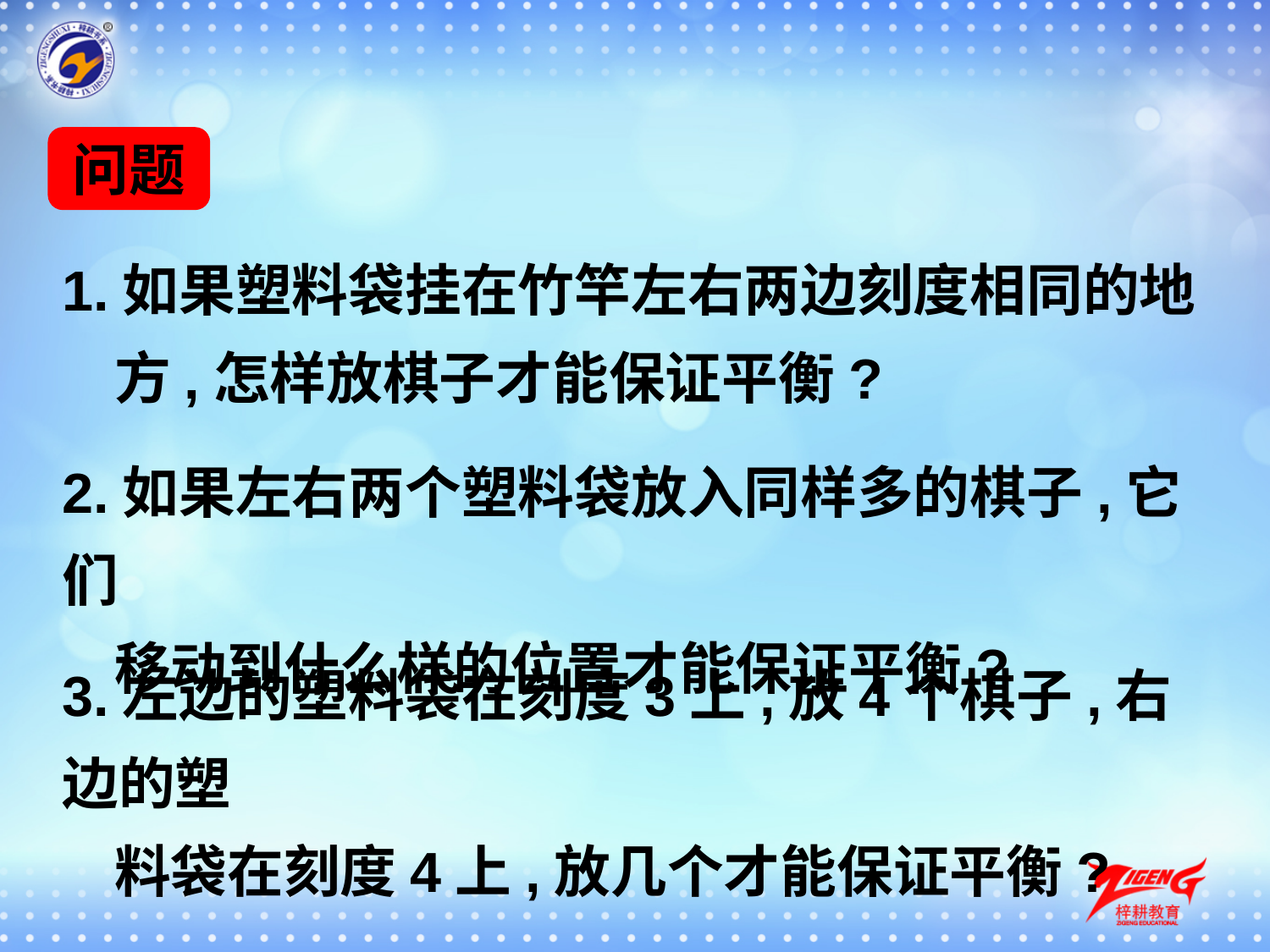

问题
1.如果塑料袋挂在竹竿左右两边刻度相同的地
   方,怎样放棋子才能保证平衡?
2.如果左右两个塑料袋放入同样多的棋子,它们
   移动到什么样的位置才能保证平衡?
3.左边的塑料袋在刻度3上,放4个棋子,右边的塑
   料袋在刻度4上,放几个才能保证平衡?